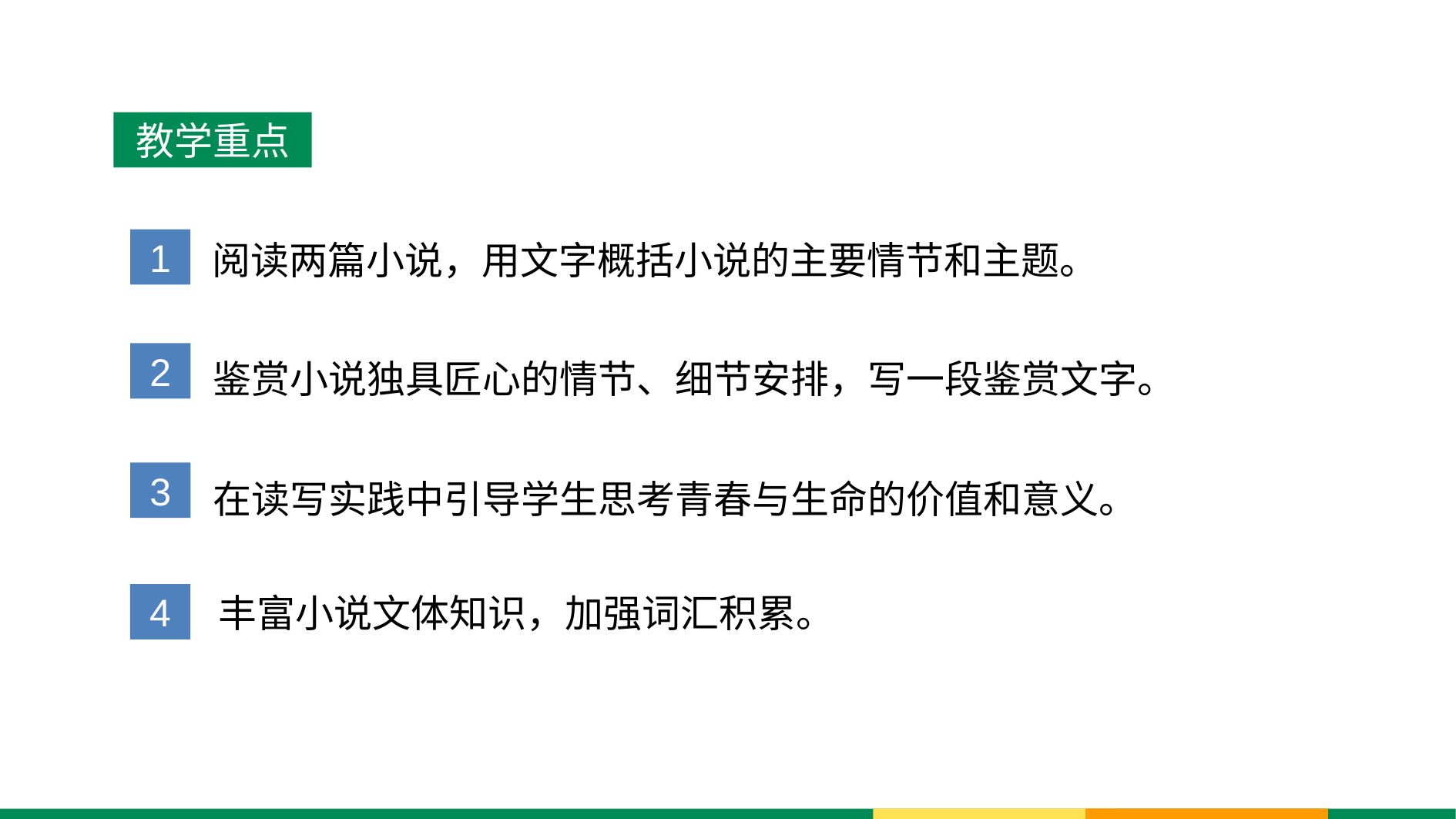

教学重点
1
阅读两篇小说，用文字概括小说的主要情节和主题。

鉴赏小说独具匠心的情节、细节安排，写一段鉴赏文字。
2
在读写实践中引导学生思考青春与生命的价值和意义。
3
4
丰富小说文体知识，加强词汇积累。